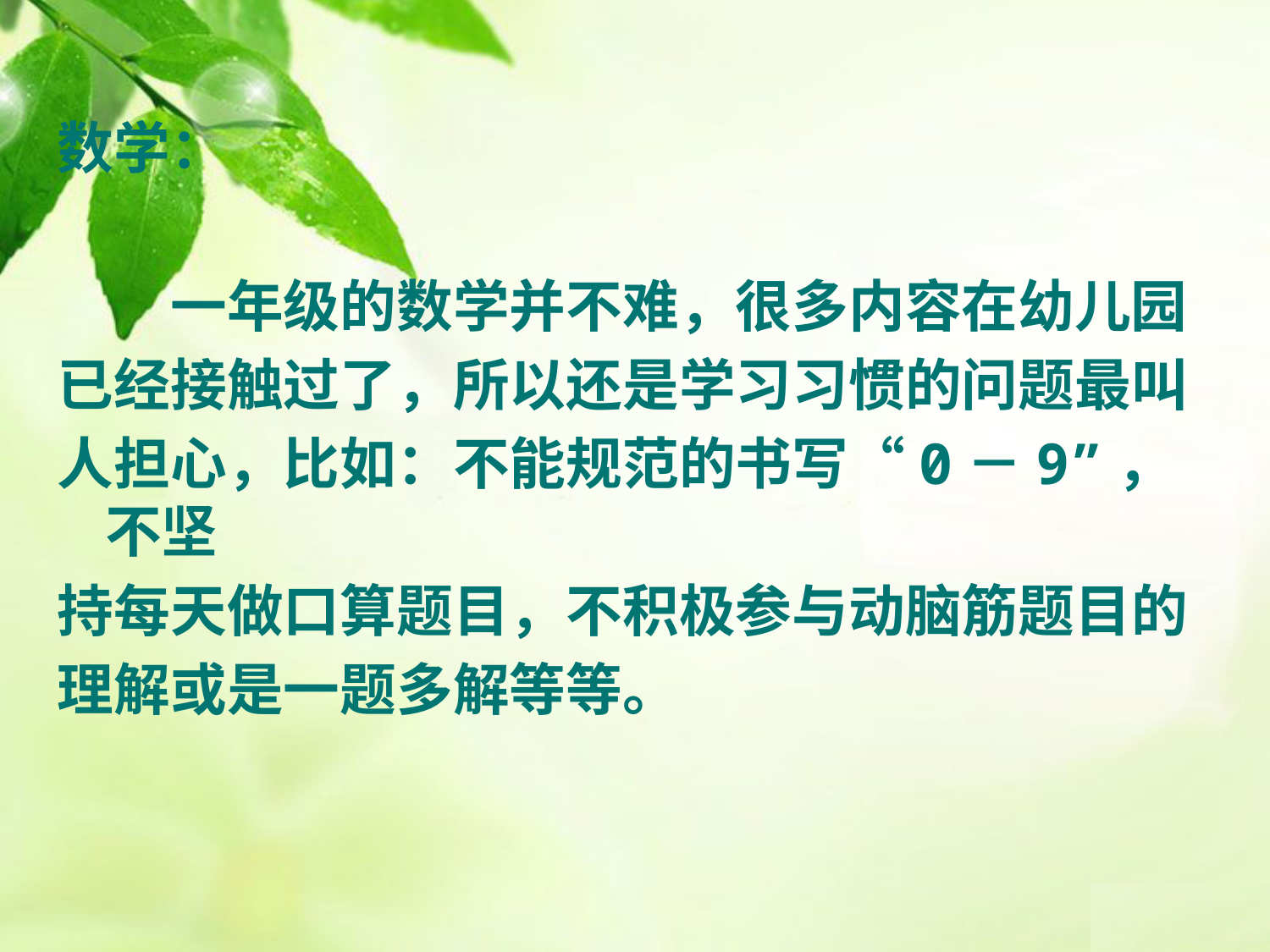

数学：

　　一年级的数学并不难，很多内容在幼儿园
已经接触过了，所以还是学习习惯的问题最叫
人担心，比如：不能规范的书写“0－9”，不坚
持每天做口算题目，不积极参与动脑筋题目的
理解或是一题多解等等。